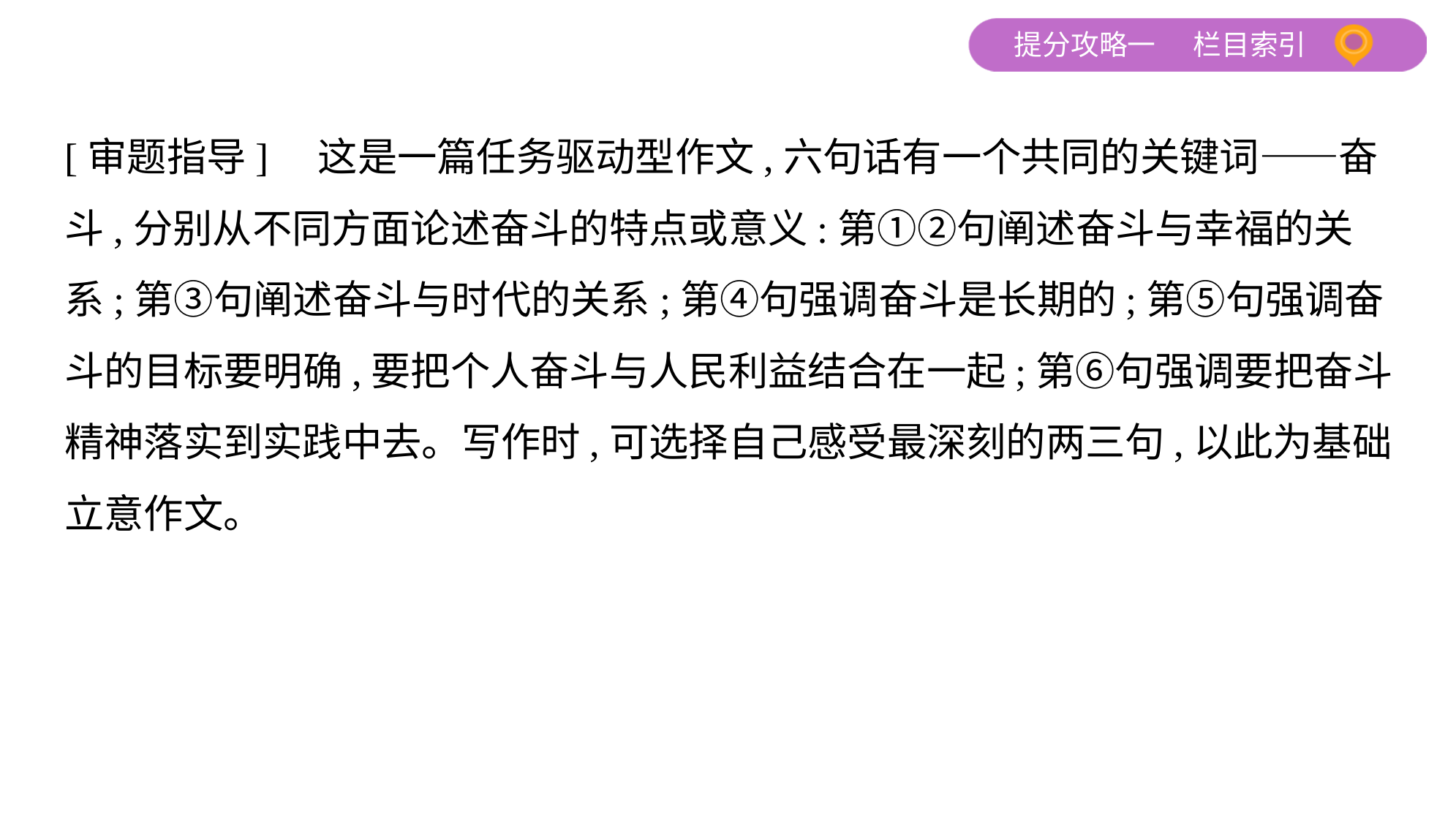

[审题指导]　这是一篇任务驱动型作文,六句话有一个共同的关键词——奋
斗,分别从不同方面论述奋斗的特点或意义:第①②句阐述奋斗与幸福的关
系;第③句阐述奋斗与时代的关系;第④句强调奋斗是长期的;第⑤句强调奋
斗的目标要明确,要把个人奋斗与人民利益结合在一起;第⑥句强调要把奋斗
精神落实到实践中去。写作时,可选择自己感受最深刻的两三句,以此为基础
立意作文。